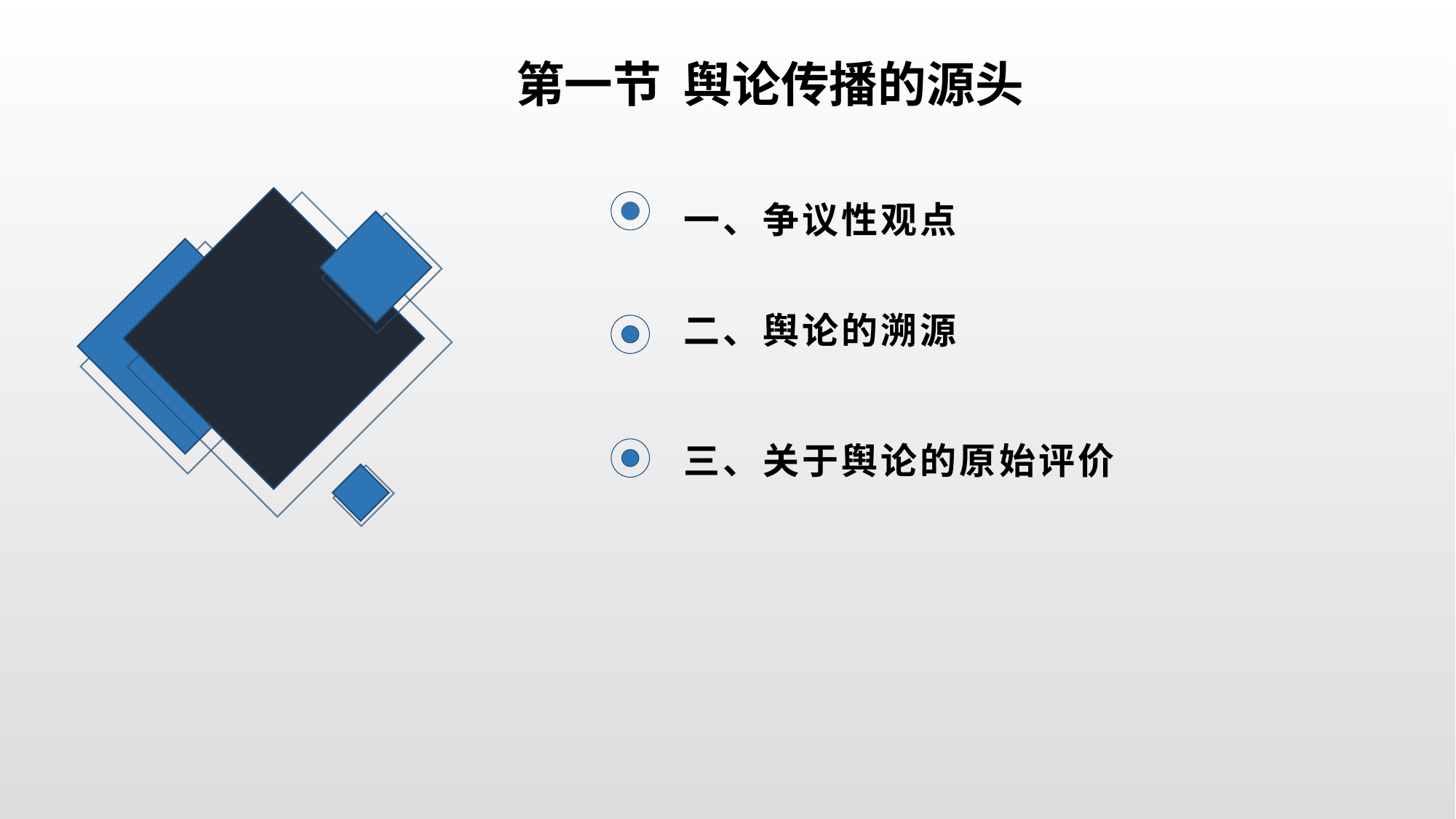

第一节  舆论传播的源头

一、争议性观点
二、舆论的溯源

三、关于舆论的原始评价